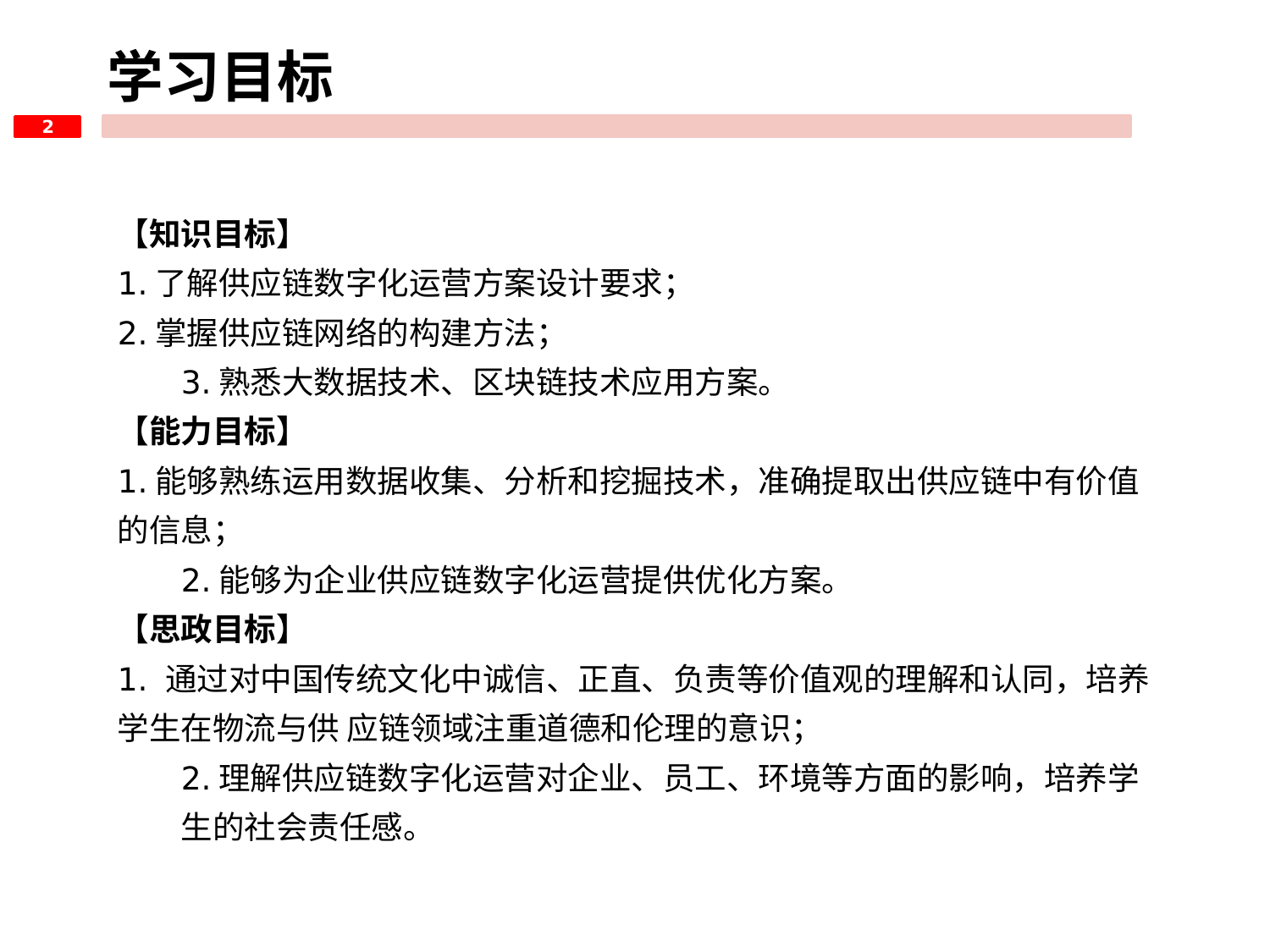

学习目标
2
【知识目标】
1.了解供应链数字化运营方案设计要求；2.掌握供应链网络的构建方法；3.熟悉大数据技术、区块链技术应用方案。
【能力目标】
1.能够熟练运用数据收集、分析和挖掘技术，准确提取出供应链中有价值的信息；2.能够为企业供应链数字化运营提供优化方案。
【思政目标】
1. 通过对中国传统文化中诚信、正直、负责等价值观的理解和认同，培养学生在物流与供 应链领域注重道德和伦理的意识；2.理解供应链数字化运营对企业、员工、环境等方面的影响，培养学生的社会责任感。